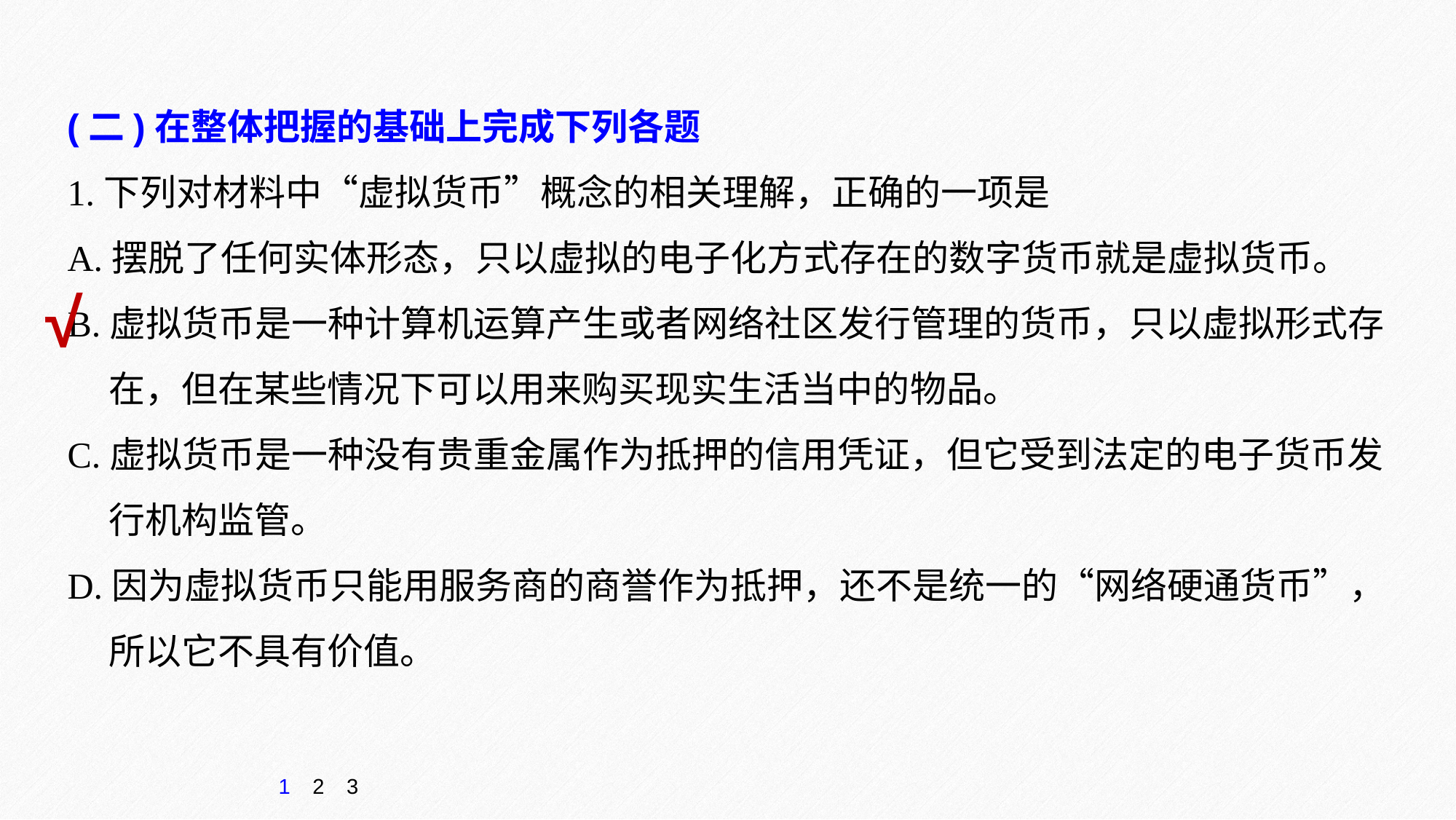

(二)在整体把握的基础上完成下列各题
1.下列对材料中“虚拟货币”概念的相关理解，正确的一项是
A.摆脱了任何实体形态，只以虚拟的电子化方式存在的数字货币就是虚拟货币。
B.虚拟货币是一种计算机运算产生或者网络社区发行管理的货币，只以虚拟形式存
    在，但在某些情况下可以用来购买现实生活当中的物品。
C.虚拟货币是一种没有贵重金属作为抵押的信用凭证，但它受到法定的电子货币发
    行机构监管。
D.因为虚拟货币只能用服务商的商誉作为抵押，还不是统一的“网络硬通货币”，
    所以它不具有价值。
√
1
2
3